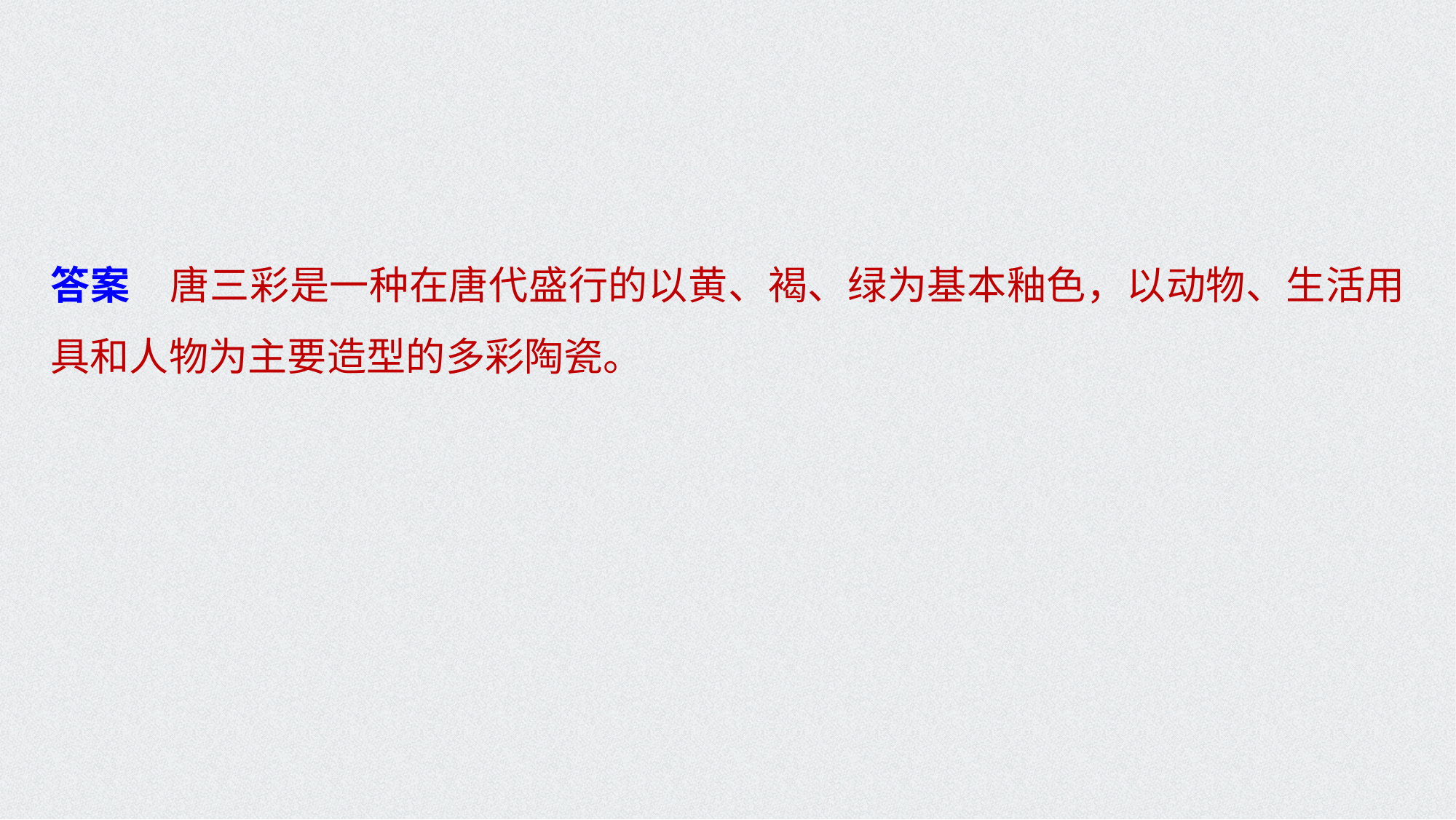

答案　唐三彩是一种在唐代盛行的以黄、褐、绿为基本釉色，以动物、生活用具和人物为主要造型的多彩陶瓷。